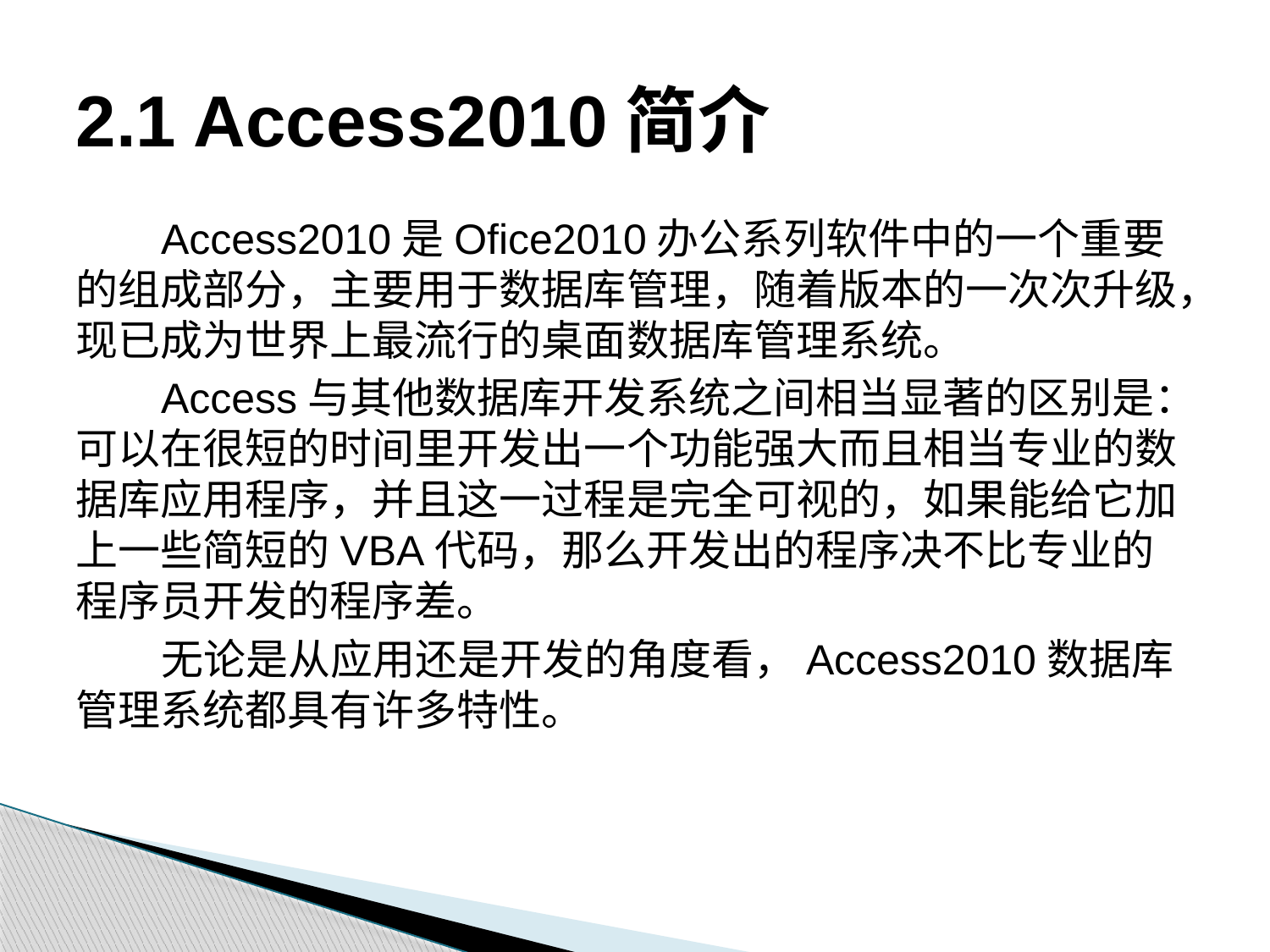

# 2.1 Access2010简介
Access2010是Ofice2010办公系列软件中的一个重要的组成部分，主要用于数据库管理，随着版本的一次次升级，现已成为世界上最流行的桌面数据库管理系统。
Access与其他数据库开发系统之间相当显著的区别是：可以在很短的时间里开发出一个功能强大而且相当专业的数据库应用程序，并且这一过程是完全可视的，如果能给它加上一些简短的VBA代码，那么开发出的程序决不比专业的程序员开发的程序差。
无论是从应用还是开发的角度看，Access2010数据库管理系统都具有许多特性。